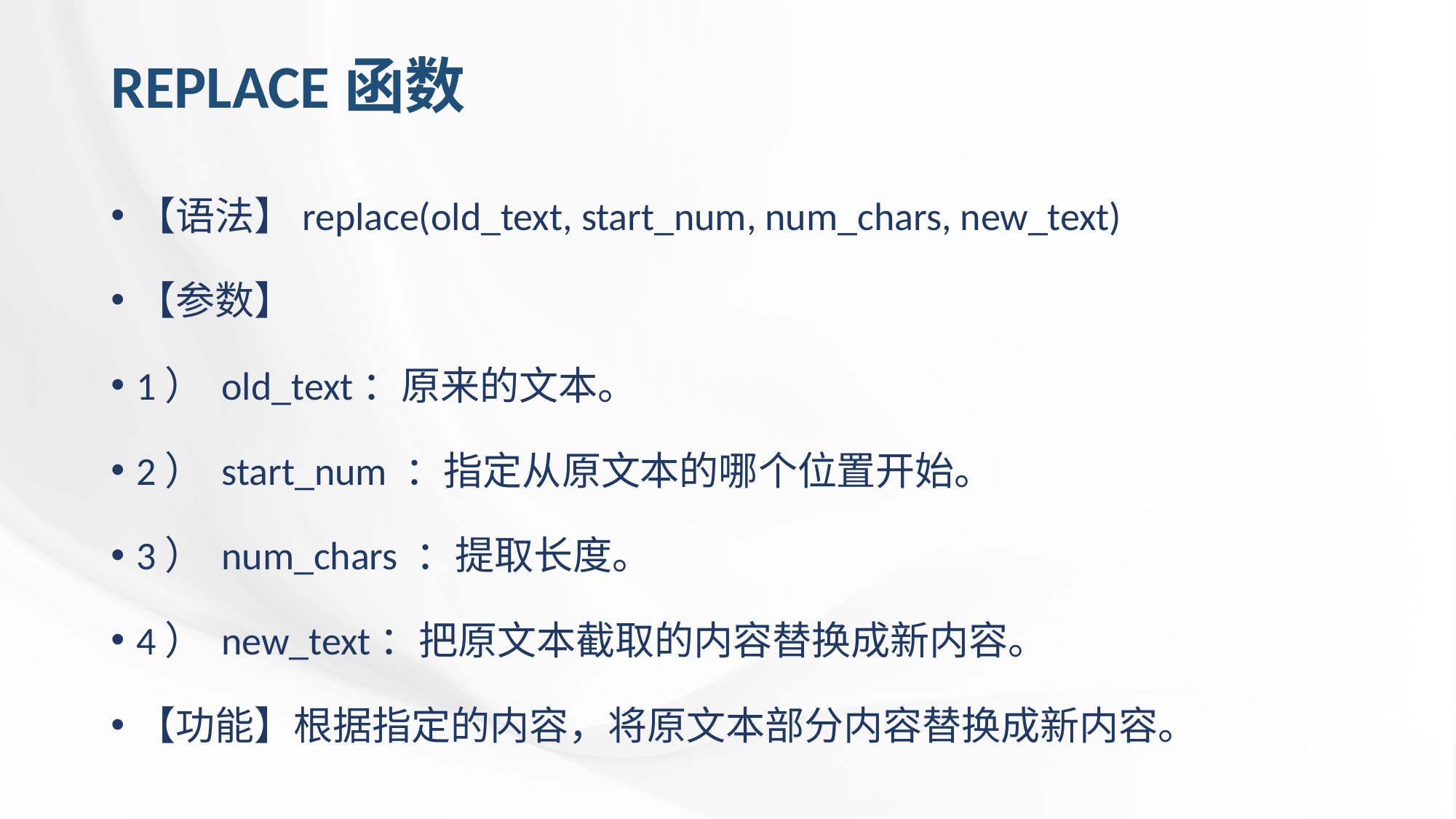

# REPLACE函数
【语法】replace(old_text, start_num, num_chars, new_text)
【参数】
1） old_text：原来的文本。
2） start_num ：指定从原文本的哪个位置开始。
3） num_chars ：提取长度。
4） new_text：把原文本截取的内容替换成新内容。
【功能】根据指定的内容，将原文本部分内容替换成新内容。